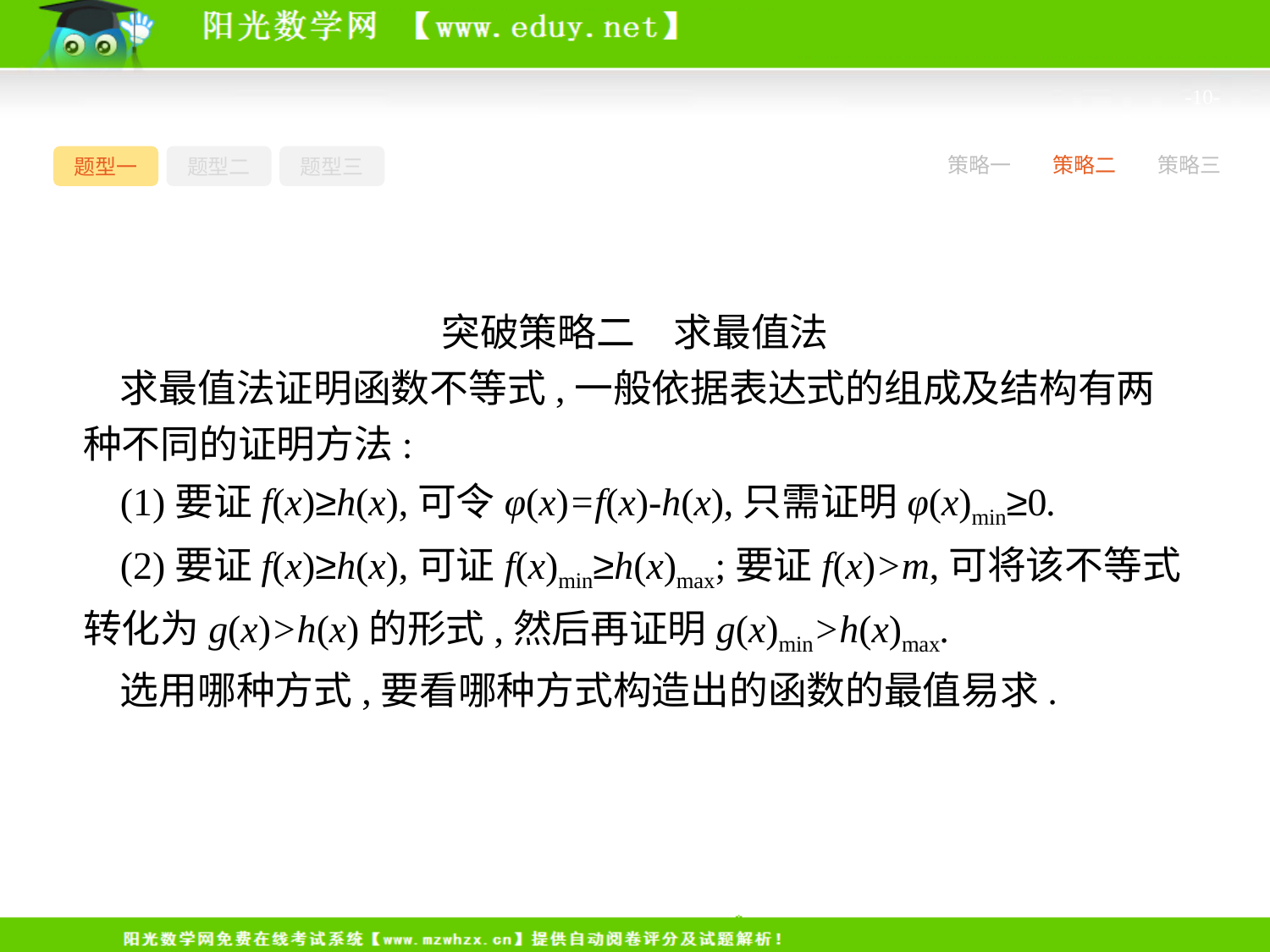

-10-
题型一
题型二
题型三
策略一
策略二
策略三
突破策略二　求最值法
求最值法证明函数不等式,一般依据表达式的组成及结构有两种不同的证明方法:
(1)要证f(x)≥h(x),可令φ(x)=f(x)-h(x),只需证明φ(x)min≥0.
(2)要证f(x)≥h(x),可证f(x)min≥h(x)max;要证f(x)>m,可将该不等式转化为g(x)>h(x)的形式,然后再证明g(x)min>h(x)max.
选用哪种方式,要看哪种方式构造出的函数的最值易求.